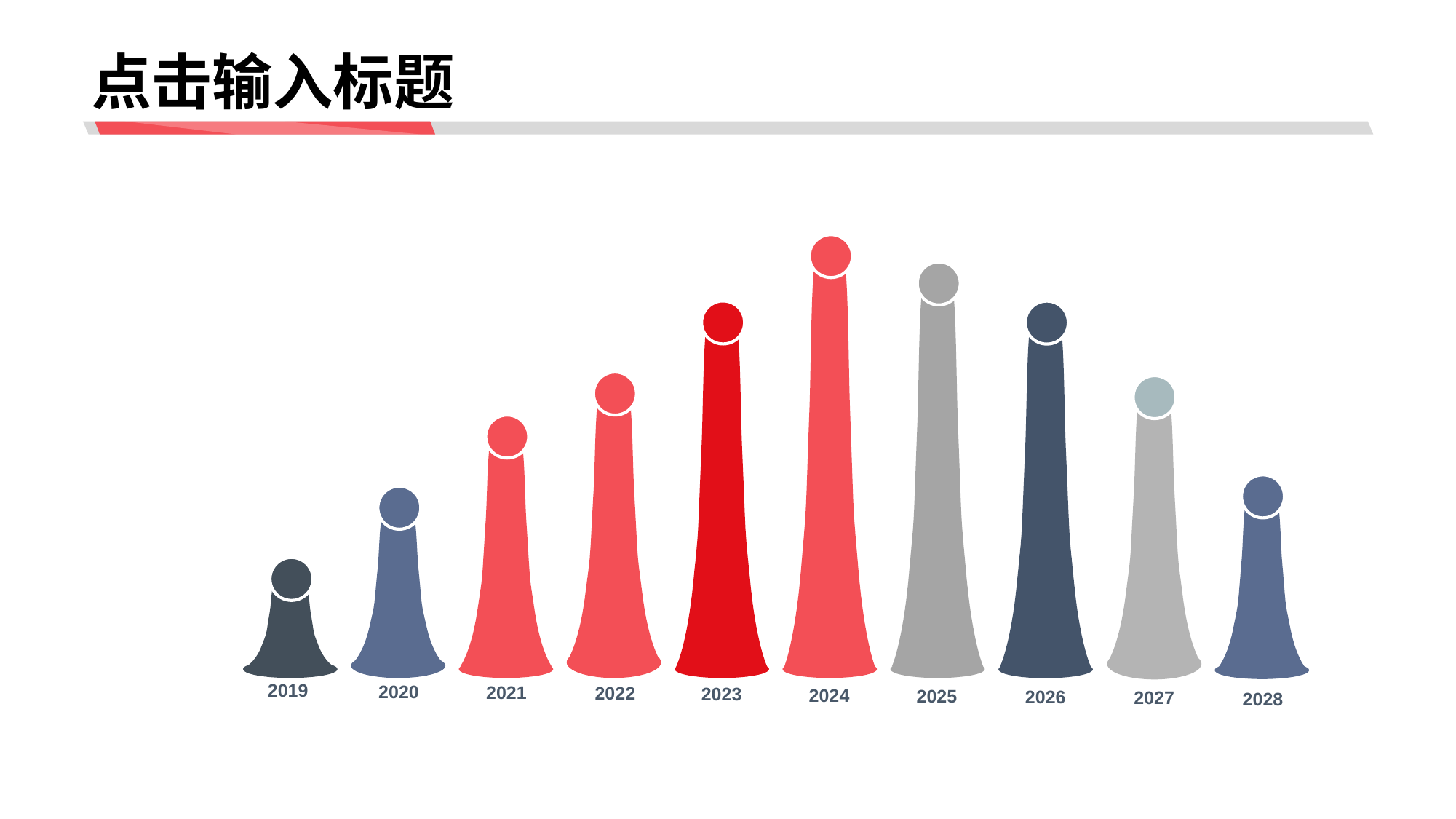

# 点击输入标题

2019
2020
2021
2022
2023
2024
2025
2026
2027
2028